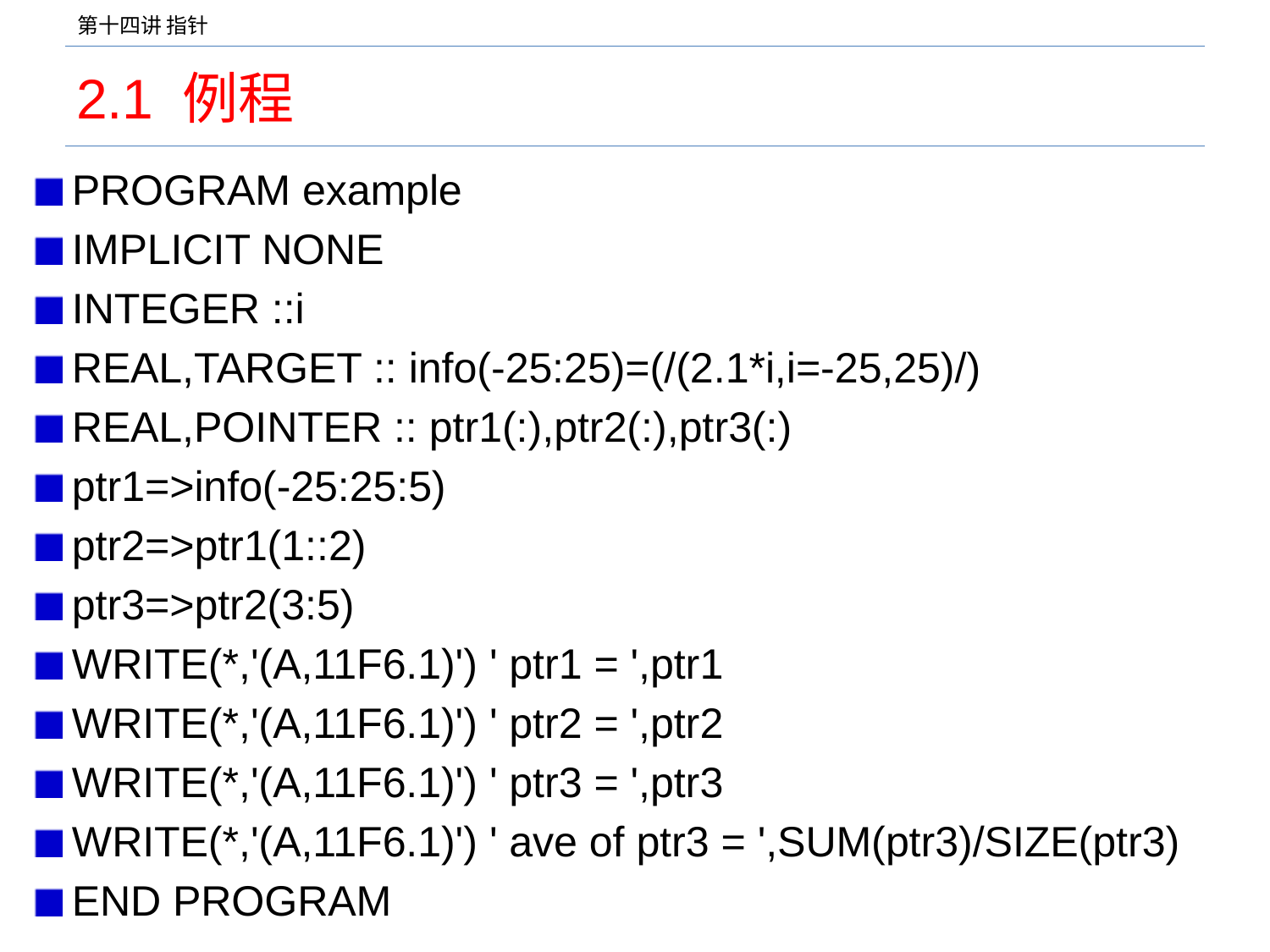

# 2.1 例程
PROGRAM example
IMPLICIT NONE
INTEGER ::i
REAL,TARGET :: info(-25:25)=(/(2.1*i,i=-25,25)/)
REAL,POINTER :: ptr1(:),ptr2(:),ptr3(:)
ptr1=>info(-25:25:5)
ptr2=>ptr1(1::2)
ptr3=>ptr2(3:5)
WRITE(*,'(A,11F6.1)') ' ptr1 = ',ptr1
WRITE(*,'(A,11F6.1)') ' ptr2 = ',ptr2
WRITE(*,'(A,11F6.1)') ' ptr3 = ',ptr3
WRITE(*,'(A,11F6.1)') ' ave of ptr3 = ',SUM(ptr3)/SIZE(ptr3)
END PROGRAM